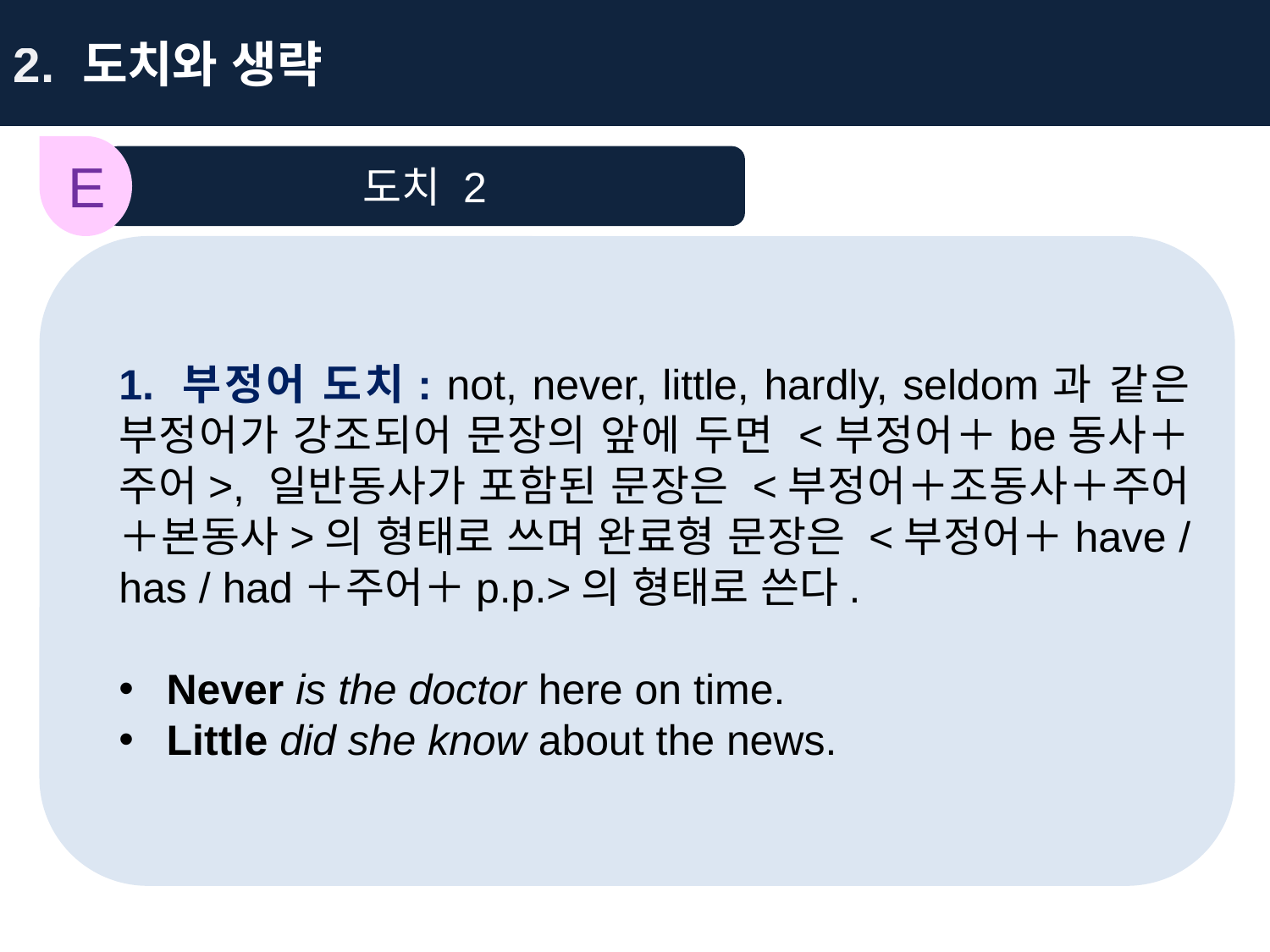

2. 도치와 생략

E
도치 2
1. 부정어 도치: not, never, little, hardly, seldom과 같은 부정어가 강조되어 문장의 앞에 두면 <부정어＋be동사＋주어>, 일반동사가 포함된 문장은 <부정어＋조동사＋주어＋본동사>의 형태로 쓰며 완료형 문장은 <부정어＋have / has / had＋주어＋p.p.>의 형태로 쓴다.

Never is the doctor here on time.
Little did she know about the news.